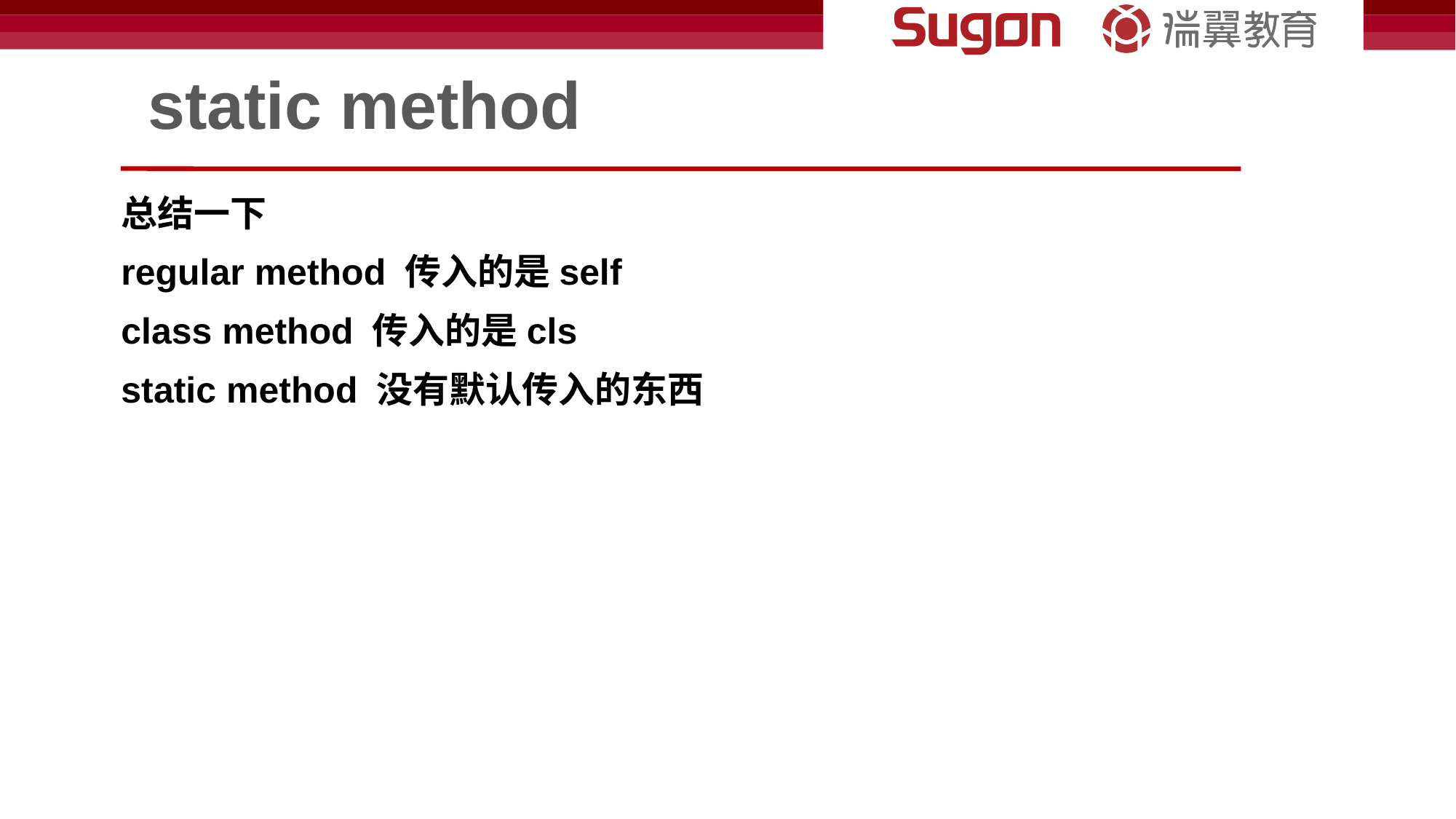

# static method
总结一下
regular method 传入的是self
class method 传入的是cls
static method 没有默认传入的东西